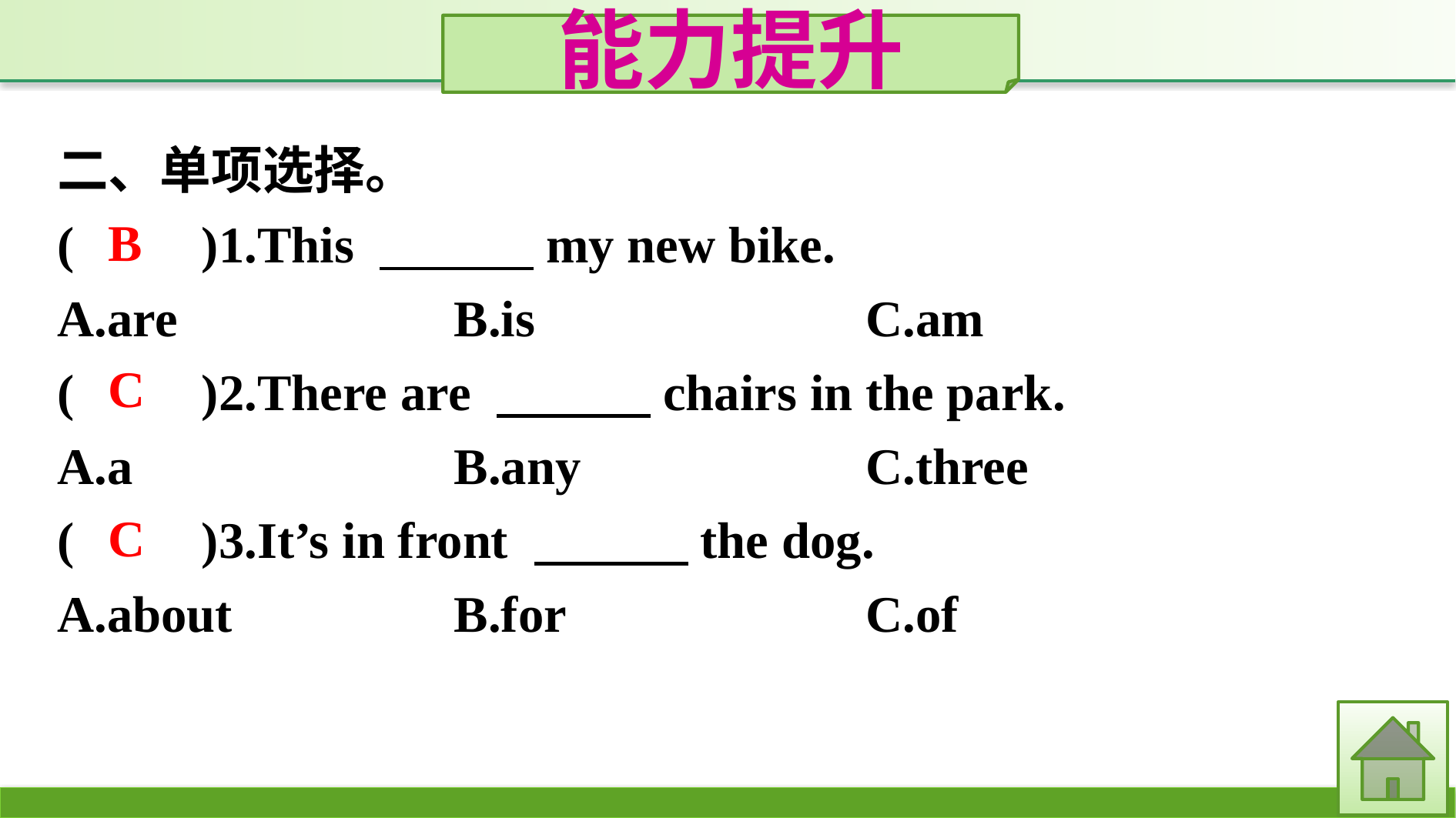

能力提升
二、单项选择。
(　　)1.This 　　　my new bike.
A.are			B.is				C.am
(　　)2.There are 　　　chairs in the park.
A.a			B.any				C.three
(　　)3.It’s in front 　　　the dog.
A.about		B.for				C.of
B
C
C